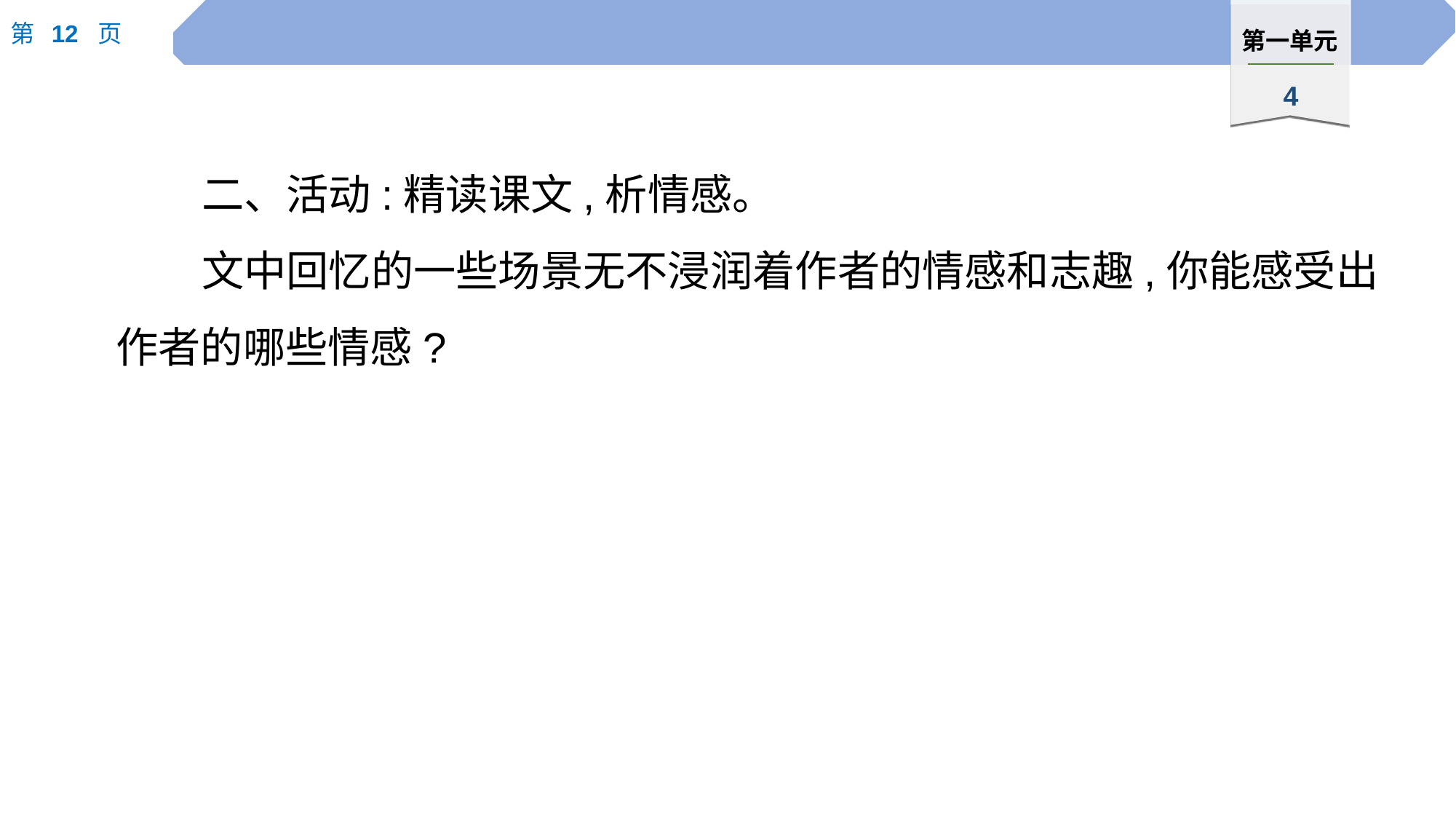

二、活动:精读课文,析情感。
文中回忆的一些场景无不浸润着作者的情感和志趣,你能感受出作者的哪些情感?